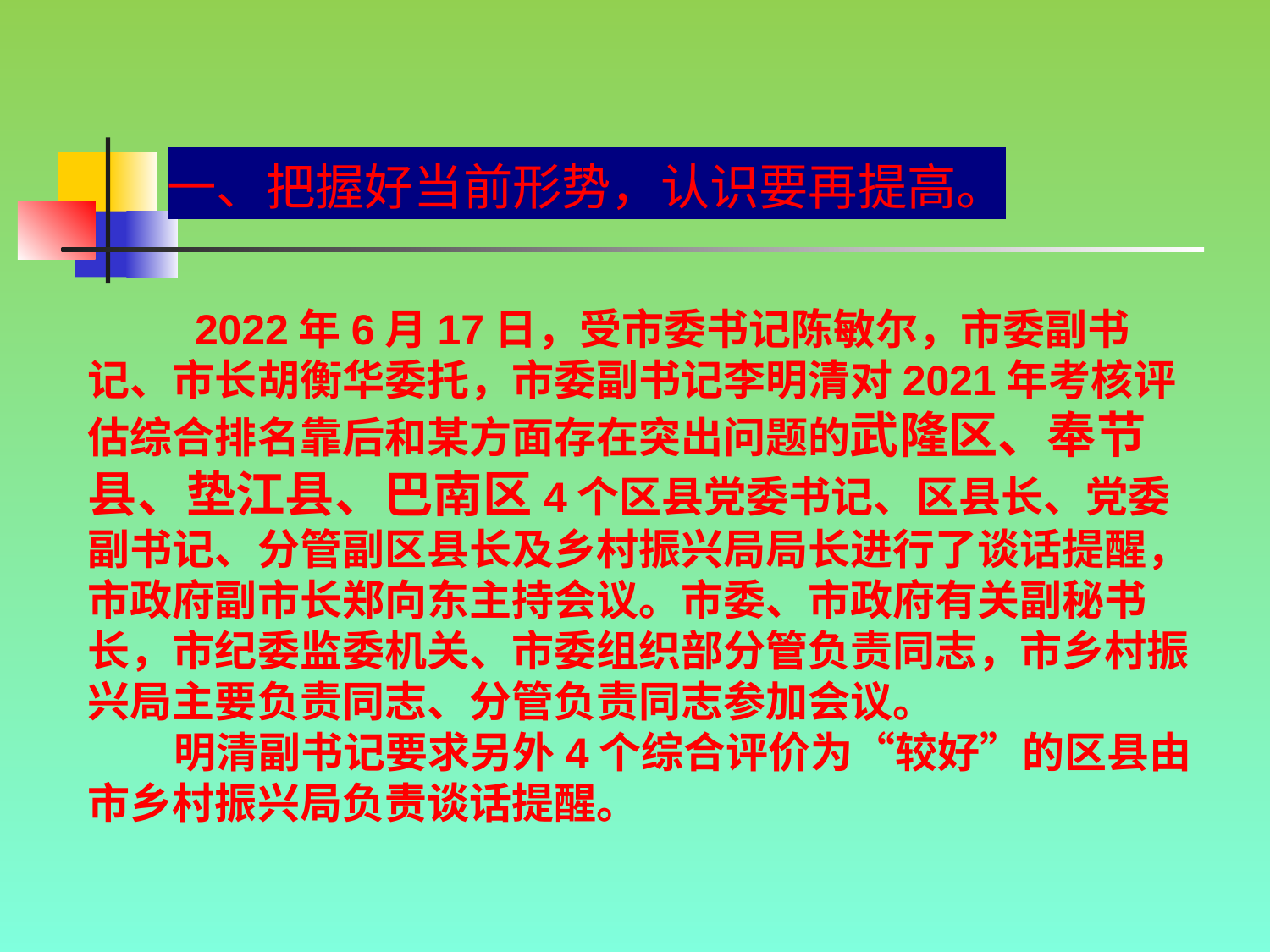

一、把握好当前形势，认识要再提高。
         2022年6月17日，受市委书记陈敏尔，市委副书记、市长胡衡华委托，市委副书记李明清对2021年考核评估综合排名靠后和某方面存在突出问题的武隆区、奉节县、垫江县、巴南区4个区县党委书记、区县长、党委副书记、分管副区县长及乡村振兴局局长进行了谈话提醒，市政府副市长郑向东主持会议。市委、市政府有关副秘书长，市纪委监委机关、市委组织部分管负责同志，市乡村振兴局主要负责同志、分管负责同志参加会议。
        明清副书记要求另外4个综合评价为“较好”的区县由市乡村振兴局负责谈话提醒。